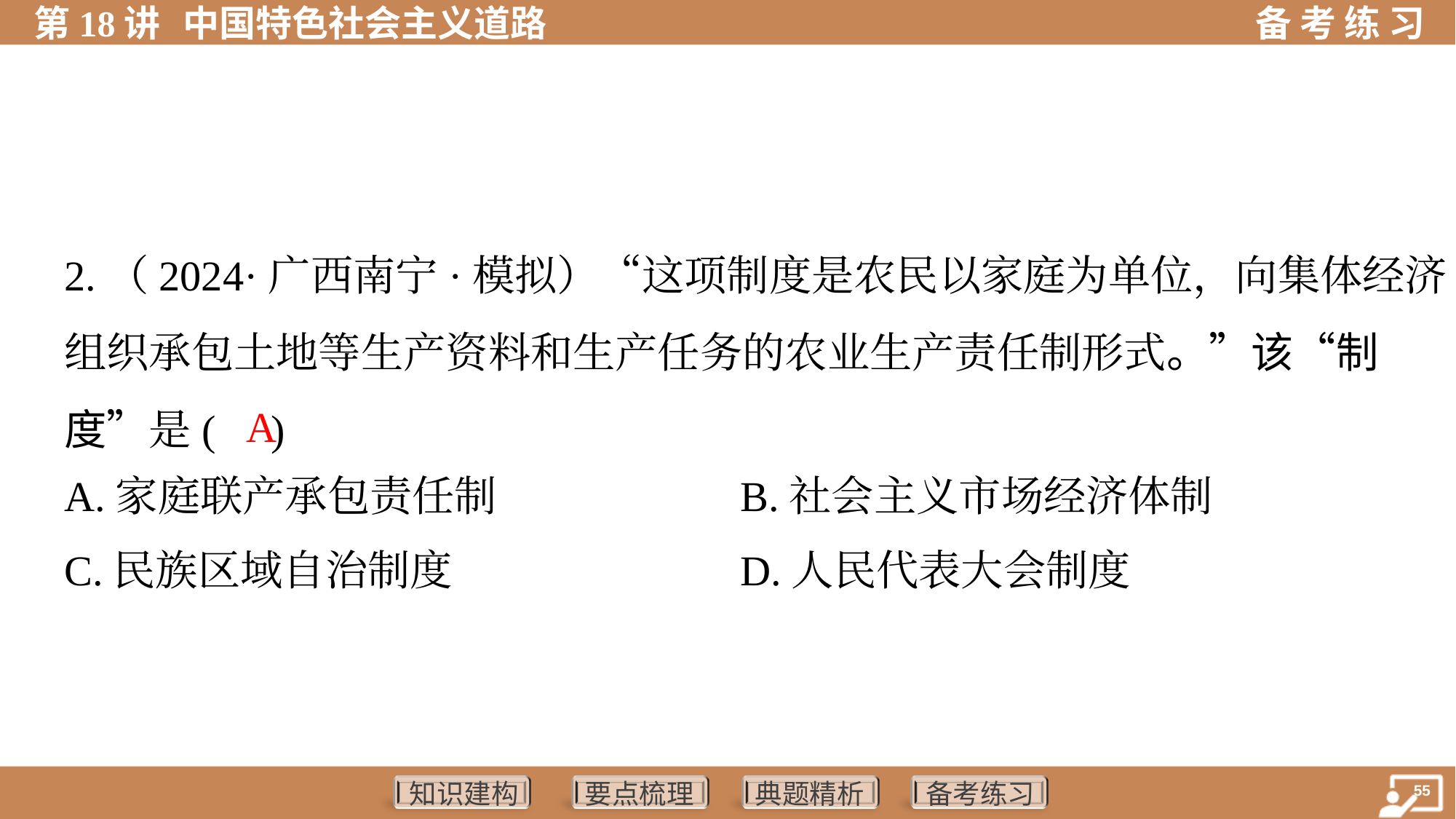

2.（2024·广西南宁·模拟）“这项制度是农民以家庭为单位，向集体经济
组织承包土地等生产资料和生产任务的农业生产责任制形式。”该“制
度”是(     )
A
A.家庭联产承包责任制	B.社会主义市场经济体制
C.民族区域自治制度	D.人民代表大会制度